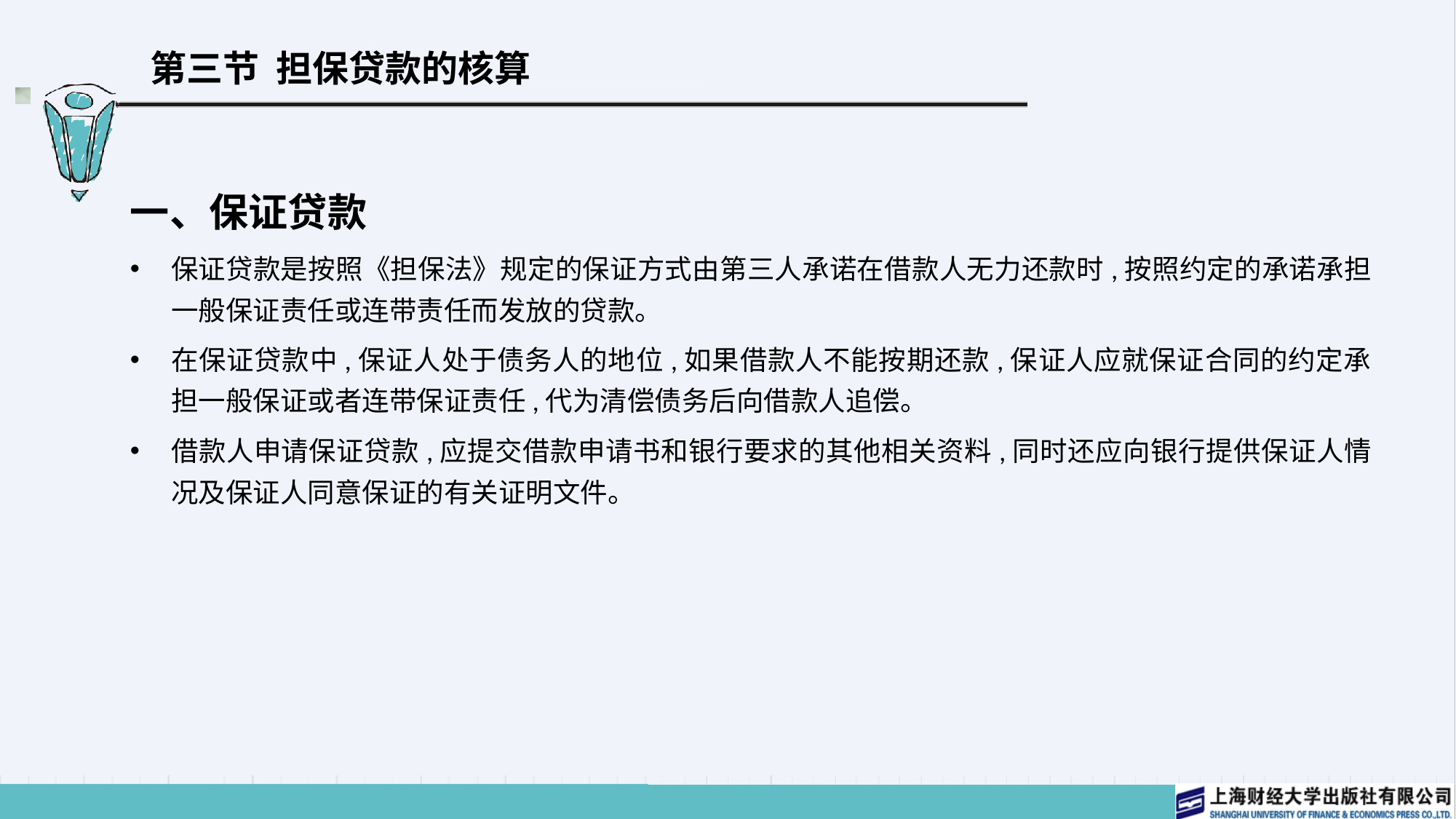

# 第三节  担保贷款的核算
一、保证贷款
保证贷款是按照《担保法》规定的保证方式由第三人承诺在借款人无力还款时,按照约定的承诺承担一般保证责任或连带责任而发放的贷款。
在保证贷款中,保证人处于债务人的地位,如果借款人不能按期还款,保证人应就保证合同的约定承担一般保证或者连带保证责任,代为清偿债务后向借款人追偿。
借款人申请保证贷款,应提交借款申请书和银行要求的其他相关资料,同时还应向银行提供保证人情况及保证人同意保证的有关证明文件。